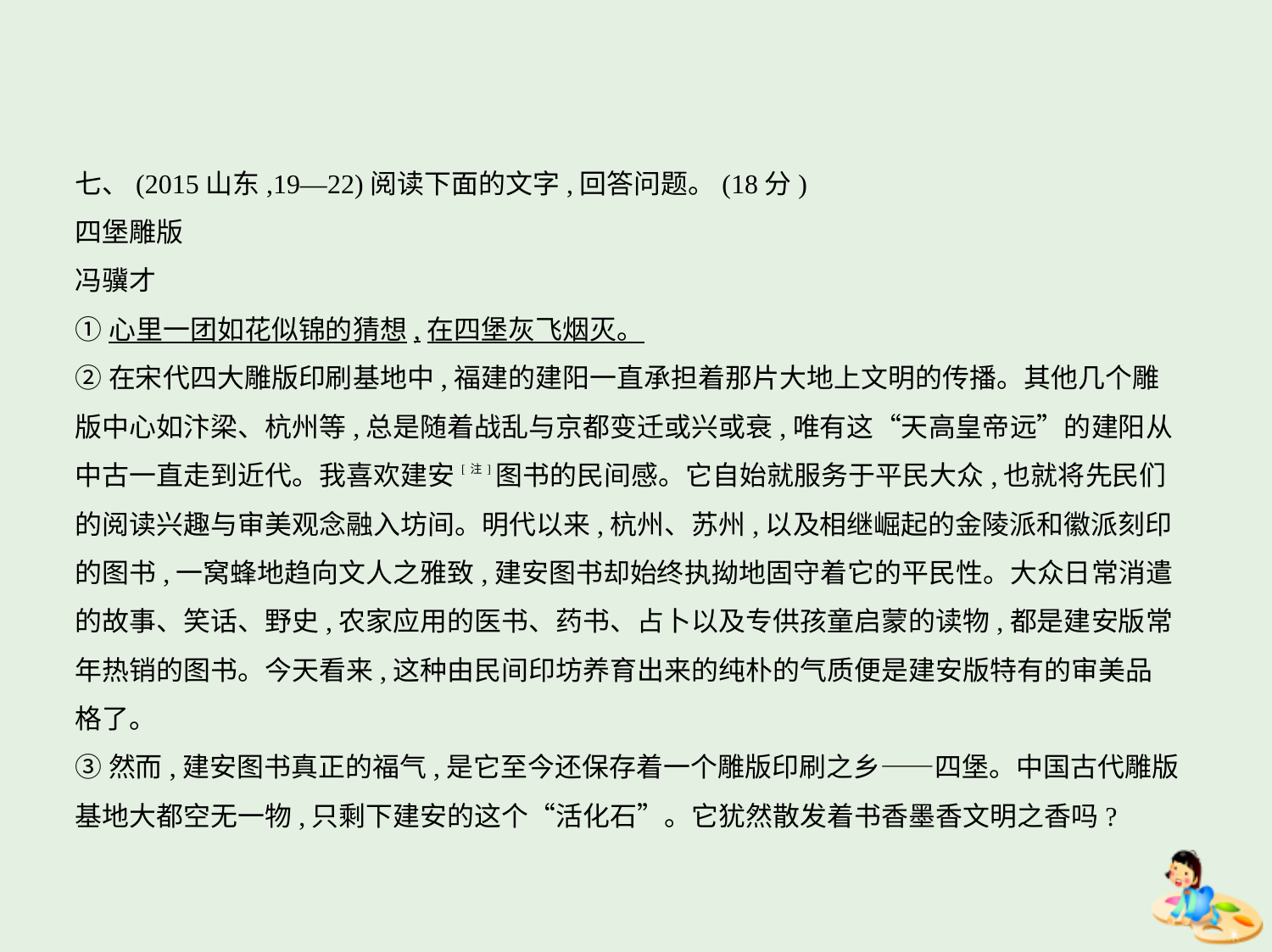

七、(2015山东,19—22)阅读下面的文字,回答问题。(18分)
四堡雕版
冯骥才
①心里一团如花似锦的猜想,在四堡灰飞烟灭。
②在宋代四大雕版印刷基地中,福建的建阳一直承担着那片大地上文明的传播。其他几个雕
版中心如汴梁、杭州等,总是随着战乱与京都变迁或兴或衰,唯有这“天高皇帝远”的建阳从
中古一直走到近代。我喜欢建安[注]图书的民间感。它自始就服务于平民大众,也就将先民们
的阅读兴趣与审美观念融入坊间。明代以来,杭州、苏州,以及相继崛起的金陵派和徽派刻印
的图书,一窝蜂地趋向文人之雅致,建安图书却始终执拗地固守着它的平民性。大众日常消遣
的故事、笑话、野史,农家应用的医书、药书、占卜以及专供孩童启蒙的读物,都是建安版常
年热销的图书。今天看来,这种由民间印坊养育出来的纯朴的气质便是建安版特有的审美品
格了。
③然而,建安图书真正的福气,是它至今还保存着一个雕版印刷之乡——四堡。中国古代雕版
基地大都空无一物,只剩下建安的这个“活化石”。它犹然散发着书香墨香文明之香吗?